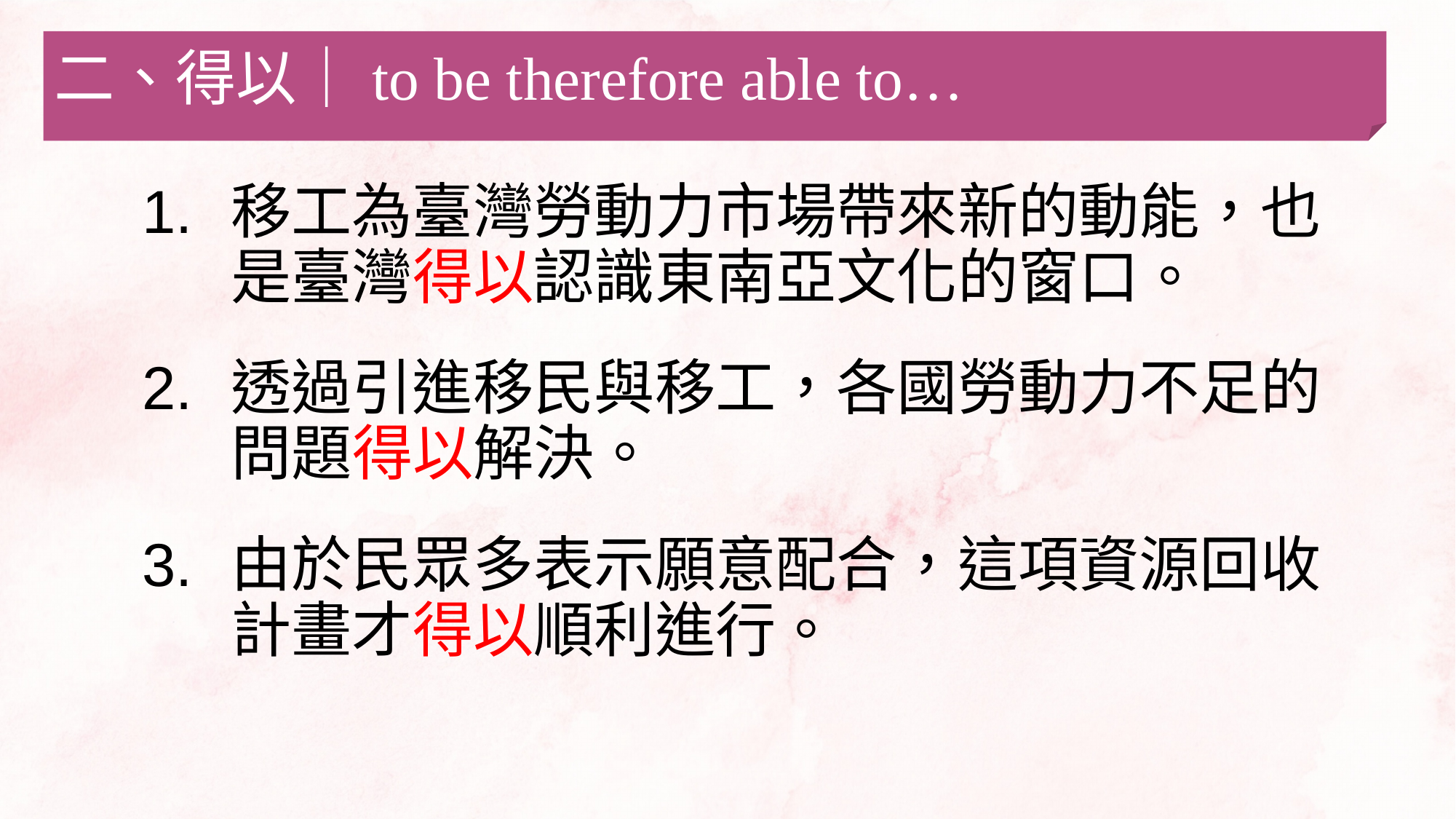

二、得以｜to be therefore able to…
移工為臺灣勞動力市場帶來新的動能，也是臺灣得以認識東南亞文化的窗口。
透過引進移民與移工，各國勞動力不足的問題得以解決。
由於民眾多表示願意配合，這項資源回收計畫才得以順利進行。